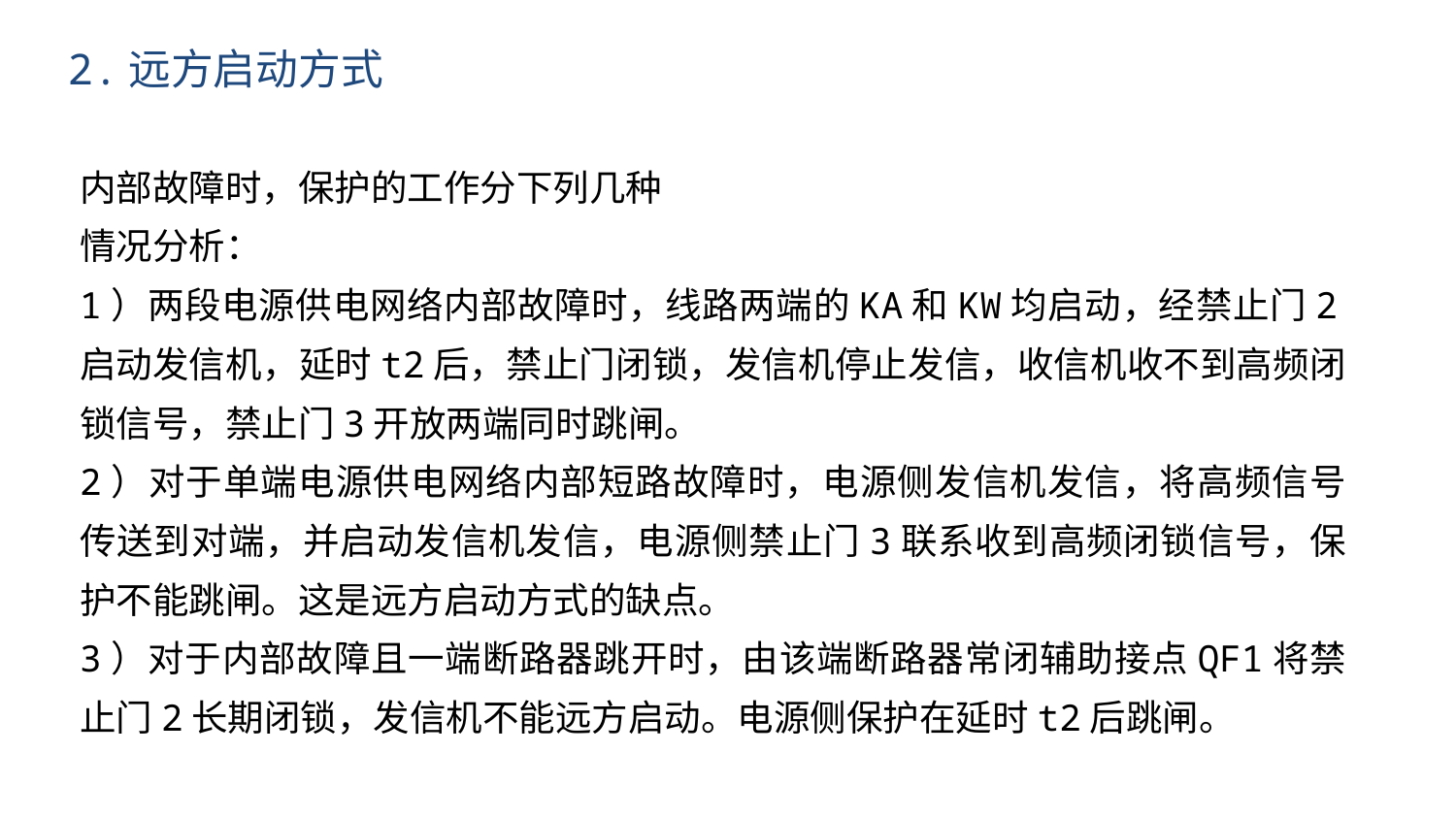

2.远方启动方式
内部故障时，保护的工作分下列几种
情况分析：
1）两段电源供电网络内部故障时，线路两端的KA和KW均启动，经禁止门2启动发信机，延时t2后，禁止门闭锁，发信机停止发信，收信机收不到高频闭锁信号，禁止门3开放两端同时跳闸。
2）对于单端电源供电网络内部短路故障时，电源侧发信机发信，将高频信号传送到对端，并启动发信机发信，电源侧禁止门3联系收到高频闭锁信号，保护不能跳闸。这是远方启动方式的缺点。
3）对于内部故障且一端断路器跳开时，由该端断路器常闭辅助接点QF1将禁止门2长期闭锁，发信机不能远方启动。电源侧保护在延时t2后跳闸。